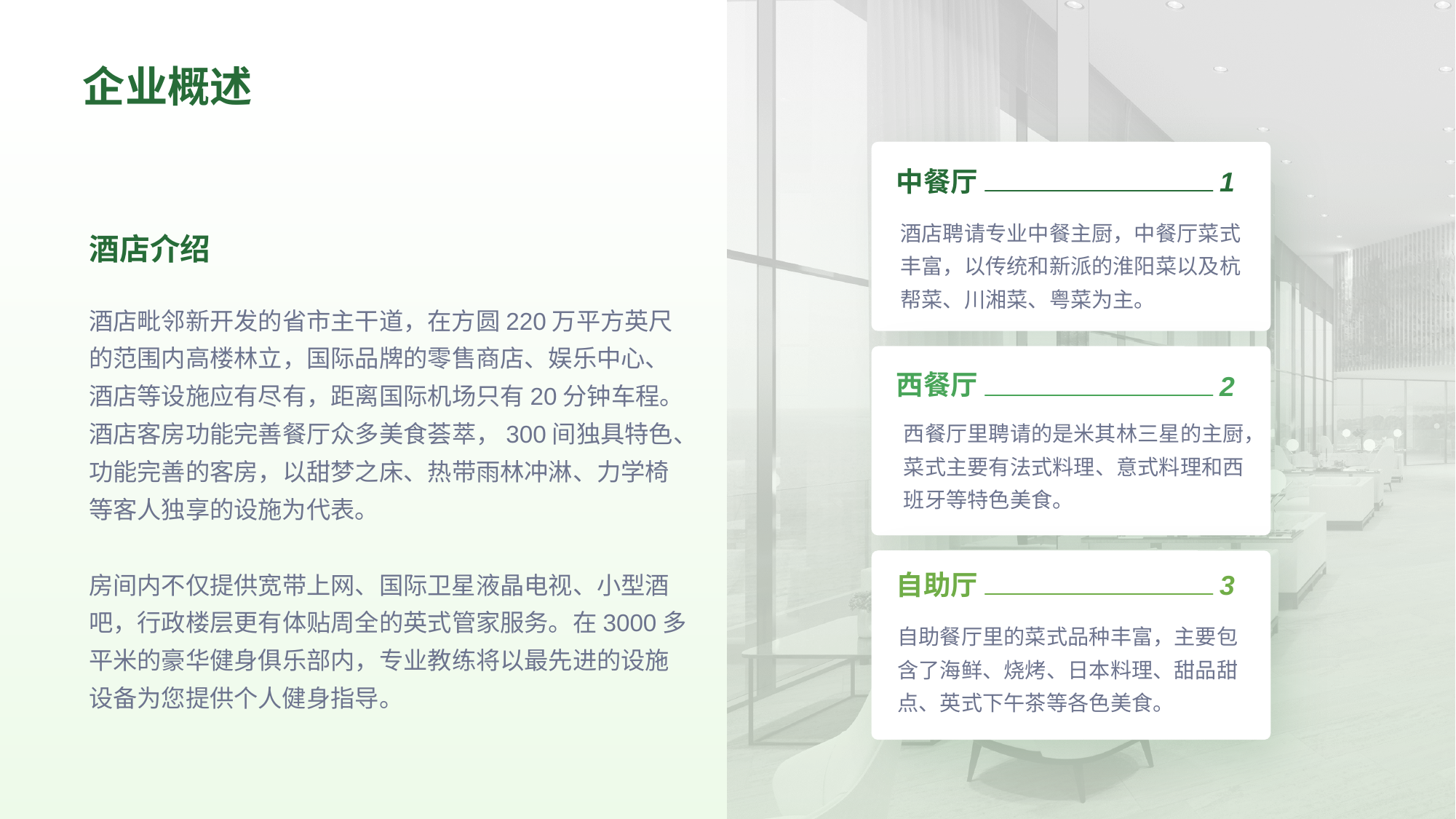

企业概述

中餐厅
1
酒店聘请专业中餐主厨，中餐厅菜式丰富，以传统和新派的淮阳菜以及杭帮菜、川湘菜、粤菜为主。
酒店介绍
酒店毗邻新开发的省市主干道，在方圆220万平方英尺的范围内高楼林立，国际品牌的零售商店、娱乐中心、酒店等设施应有尽有，距离国际机场只有20分钟车程。酒店客房功能完善餐厅众多美食荟萃，300间独具特色、功能完善的客房，以甜梦之床、热带雨林冲淋、力学椅等客人独享的设施为代表。

房间内不仅提供宽带上网、国际卫星液晶电视、小型酒吧，行政楼层更有体贴周全的英式管家服务。在3000多平米的豪华健身俱乐部内，专业教练将以最先进的设施设备为您提供个人健身指导。

西餐厅
2
西餐厅里聘请的是米其林三星的主厨，菜式主要有法式料理、意式料理和西班牙等特色美食。

自助厅
3
自助餐厅里的菜式品种丰富，主要包含了海鲜、烧烤、日本料理、甜品甜点、英式下午茶等各色美食。